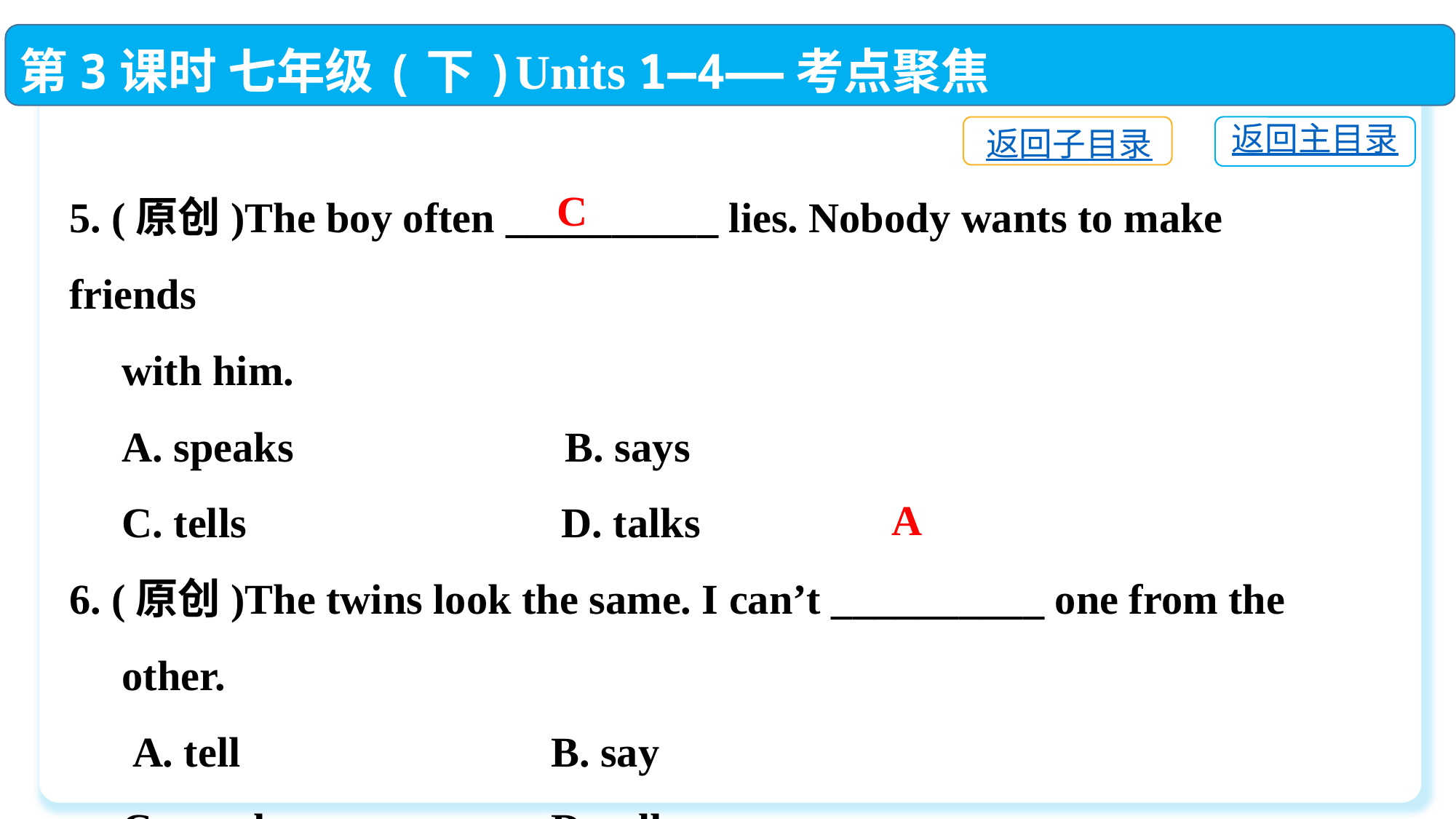

第3课时 七年级(下)Units 1—4——考点聚焦

返回主目录

返回子目录
5. (原创)The boy often __________ lies. Nobody wants to make friends
     with him.
     A. speaks	                B. says
     C. tells	                          D. talks
6. (原创)The twins look the same. I can’t __________ one from the
     other.
      A. tell	                         B. say
     C. speak	                         D. talk
C

A